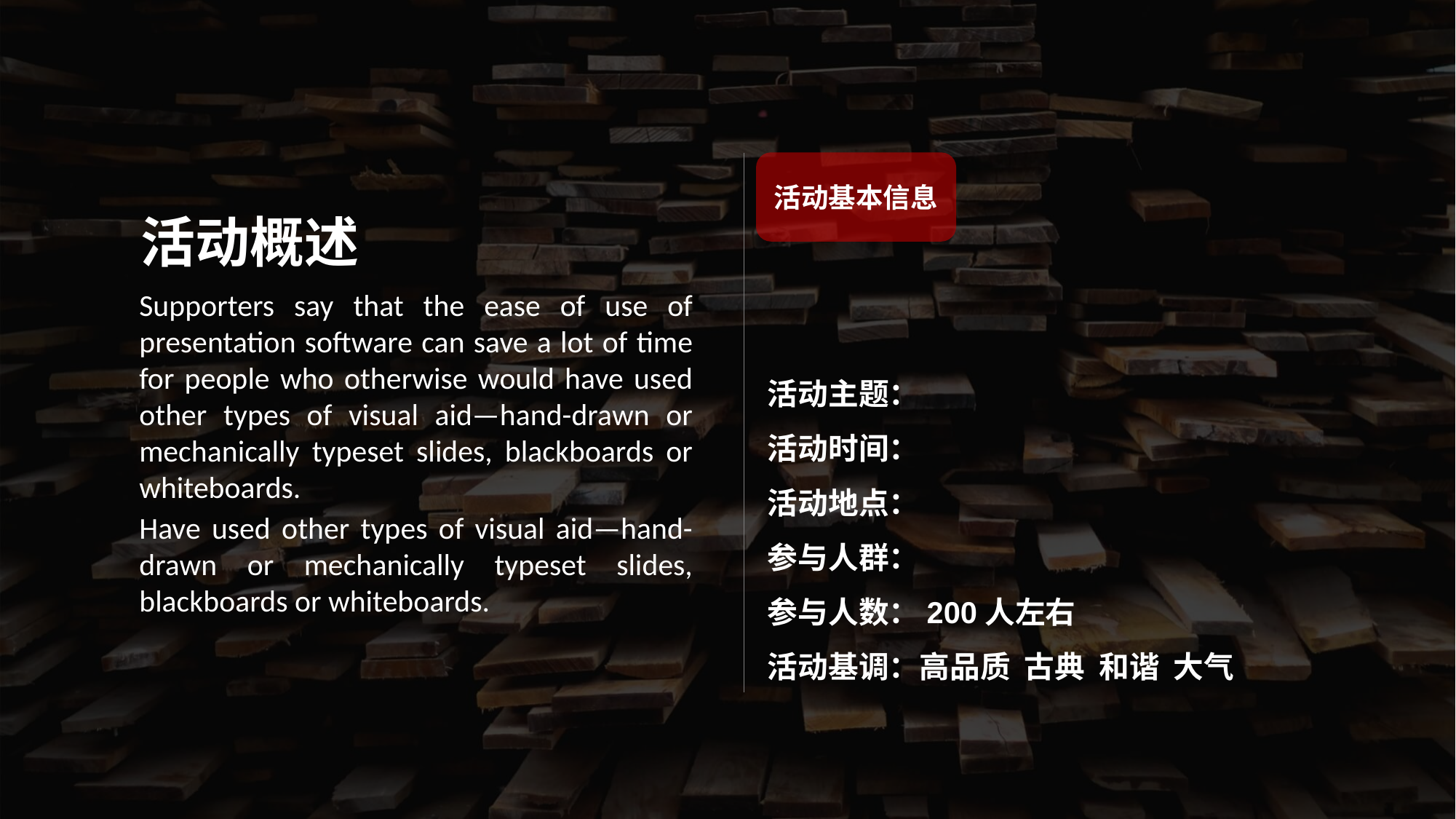

活动基本信息
活动概述
Supporters say that the ease of use of presentation software can save a lot of time for people who otherwise would have used other types of visual aid—hand-drawn or mechanically typeset slides, blackboards or whiteboards.
活动主题：
活动时间：
活动地点：
参与人群：
参与人数：200人左右
活动基调：高品质  古典  和谐  大气
Have used other types of visual aid—hand-drawn or mechanically typeset slides, blackboards or whiteboards.